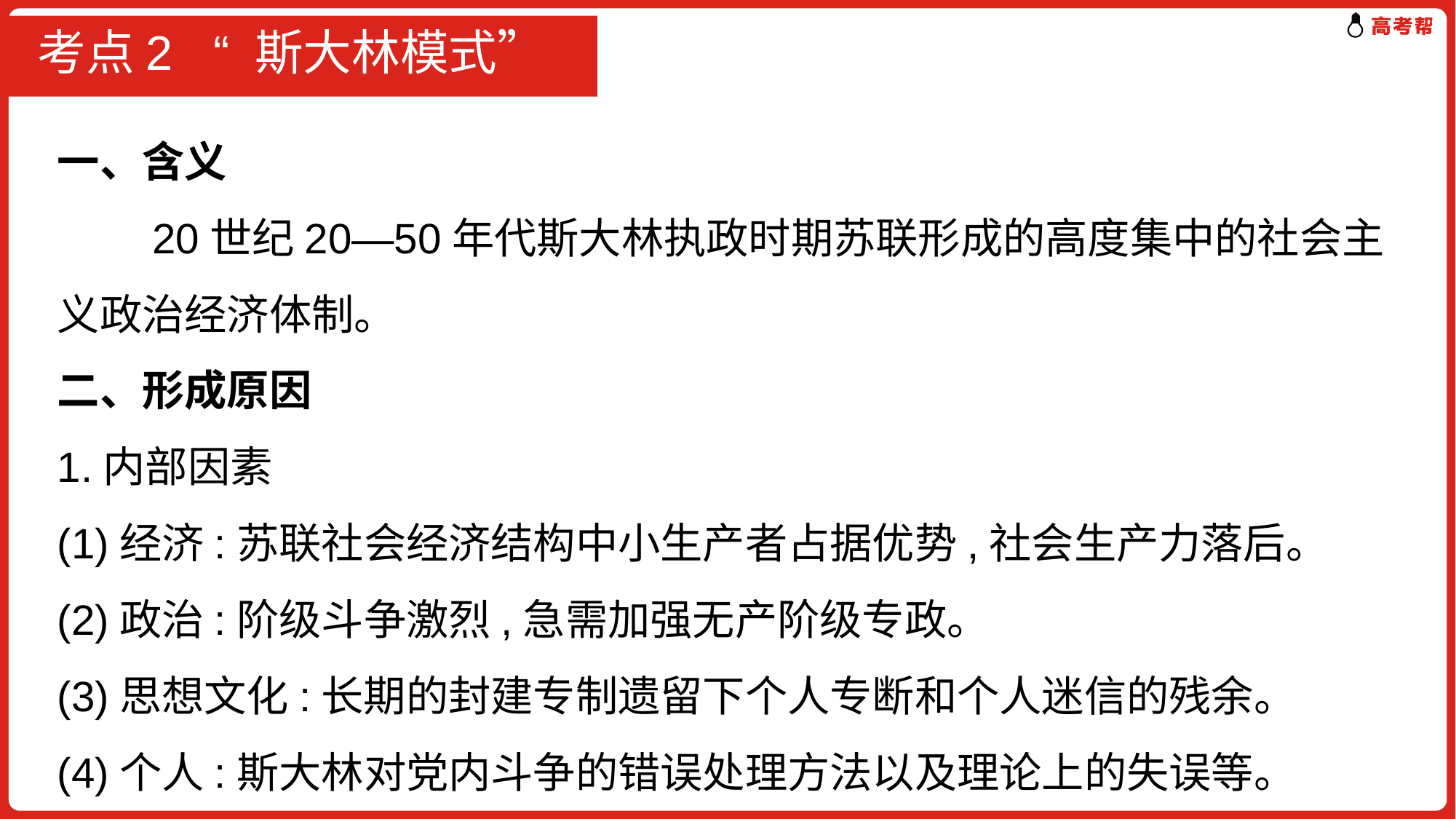

# 考点2   “ 斯大林模式”
一、含义
　　20世纪20—50年代斯大林执政时期苏联形成的高度集中的社会主义政治经济体制。
二、形成原因
1.内部因素
(1)经济:苏联社会经济结构中小生产者占据优势,社会生产力落后。
(2)政治:阶级斗争激烈,急需加强无产阶级专政。
(3)思想文化:长期的封建专制遗留下个人专断和个人迷信的残余。
(4)个人:斯大林对党内斗争的错误处理方法以及理论上的失误等。